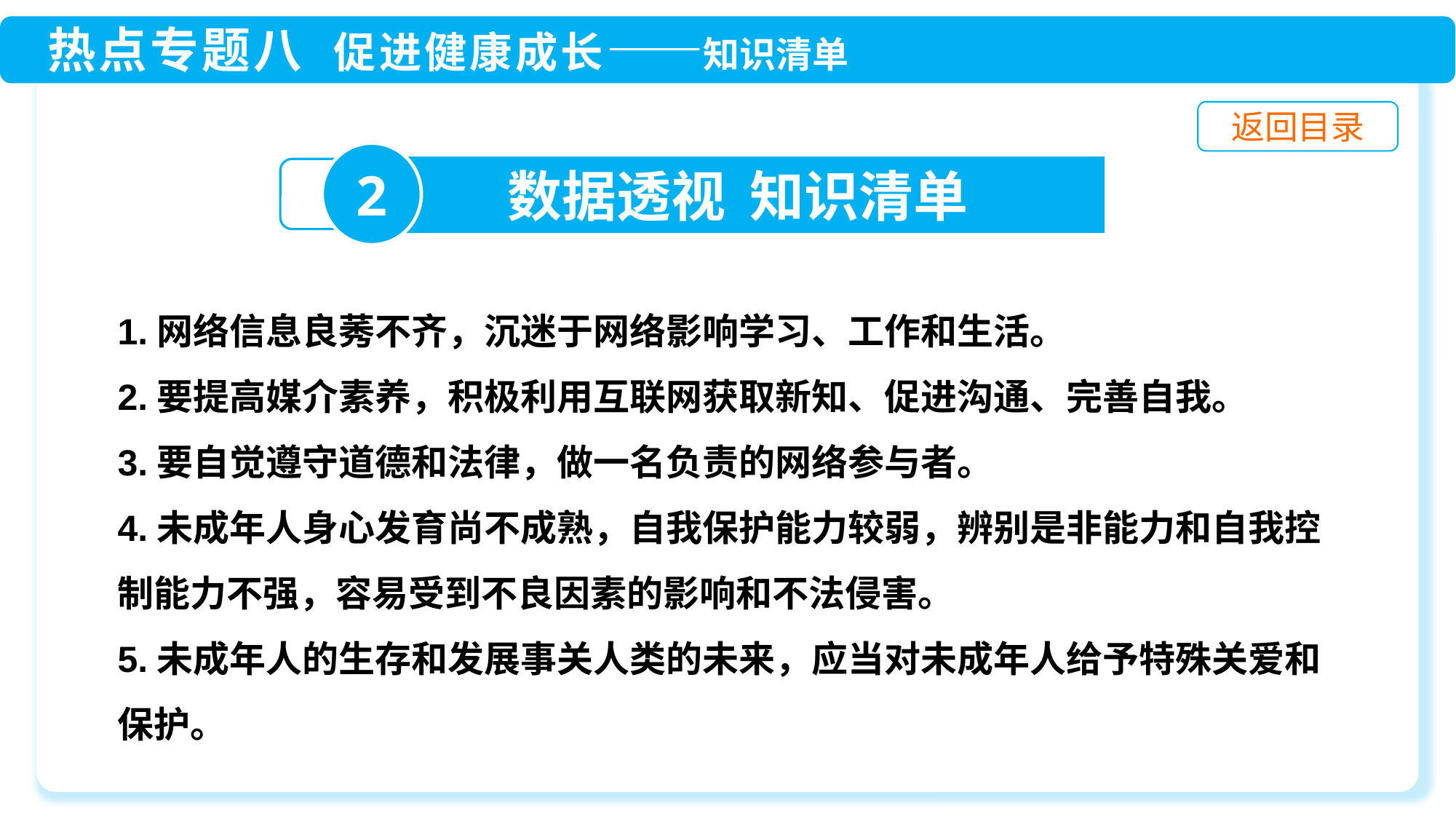

2
数据透视  知识清单

1.网络信息良莠不齐，沉迷于网络影响学习、工作和生活。
2.要提高媒介素养，积极利用互联网获取新知、促进沟通、完善自我。
3.要自觉遵守道德和法律，做一名负责的网络参与者。
4.未成年人身心发育尚不成熟，自我保护能力较弱，辨别是非能力和自我控制能力不强，容易受到不良因素的影响和不法侵害。
5.未成年人的生存和发展事关人类的未来，应当对未成年人给予特殊关爱和保护。